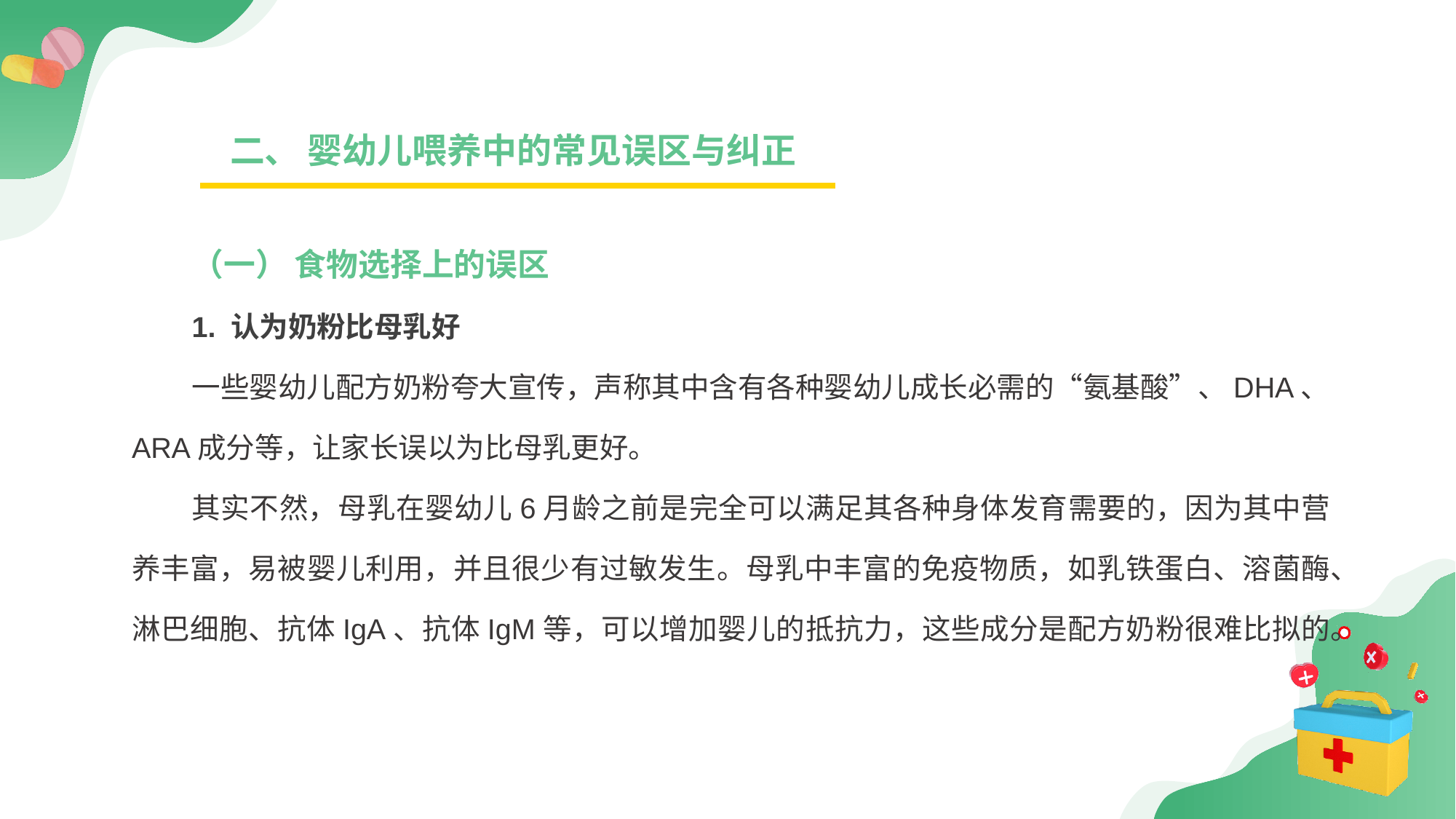

二、 婴幼儿喂养中的常见误区与纠正
（一） 食物选择上的误区
1. 认为奶粉比母乳好
一些婴幼儿配方奶粉夸大宣传，声称其中含有各种婴幼儿成长必需的“氨基酸”、DHA、ARA成分等，让家长误以为比母乳更好。
其实不然，母乳在婴幼儿6月龄之前是完全可以满足其各种身体发育需要的，因为其中营养丰富，易被婴儿利用，并且很少有过敏发生。母乳中丰富的免疫物质，如乳铁蛋白、溶菌酶、淋巴细胞、抗体IgA、抗体IgM等，可以增加婴儿的抵抗力，这些成分是配方奶粉很难比拟的。